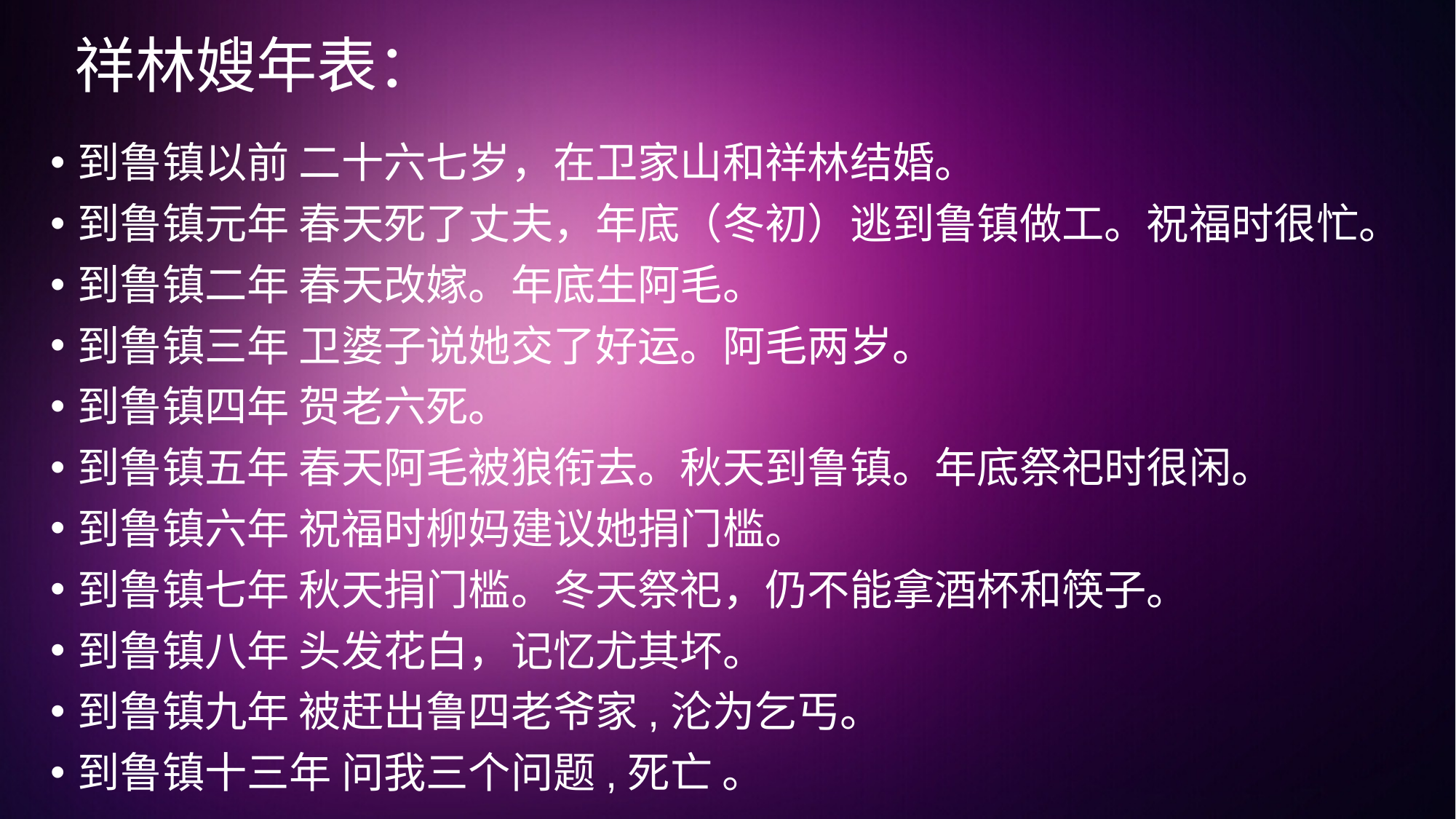

祥林嫂年表：

到鲁镇以前 二十六七岁，在卫家山和祥林结婚。
到鲁镇元年 春天死了丈夫，年底（冬初）逃到鲁镇做工。祝福时很忙。
到鲁镇二年 春天改嫁。年底生阿毛。
到鲁镇三年 卫婆子说她交了好运。阿毛两岁。
到鲁镇四年 贺老六死。
到鲁镇五年 春天阿毛被狼衔去。秋天到鲁镇。年底祭祀时很闲。
到鲁镇六年 祝福时柳妈建议她捐门槛。
到鲁镇七年 秋天捐门槛。冬天祭祀，仍不能拿酒杯和筷子。
到鲁镇八年 头发花白，记忆尤其坏。
到鲁镇九年 被赶出鲁四老爷家,沦为乞丐。
到鲁镇十三年 问我三个问题,死亡 。